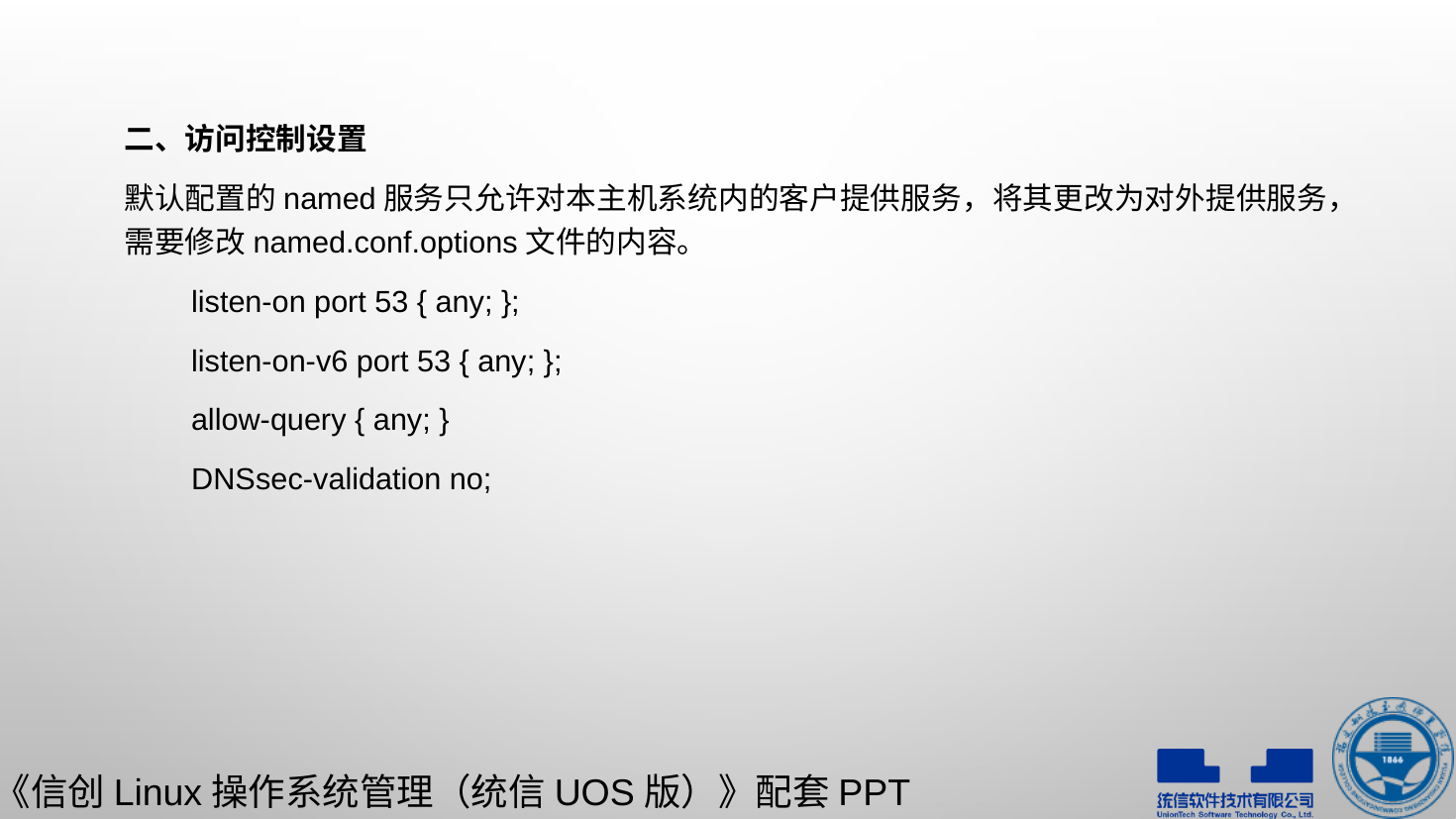

二、访问控制设置
默认配置的named服务只允许对本主机系统内的客户提供服务，将其更改为对外提供服务，需要修改named.conf.options文件的内容。
        listen-on port 53 { any; };
        listen-on-v6 port 53 { any; };
        allow-query { any; }
        DNSsec-validation no;